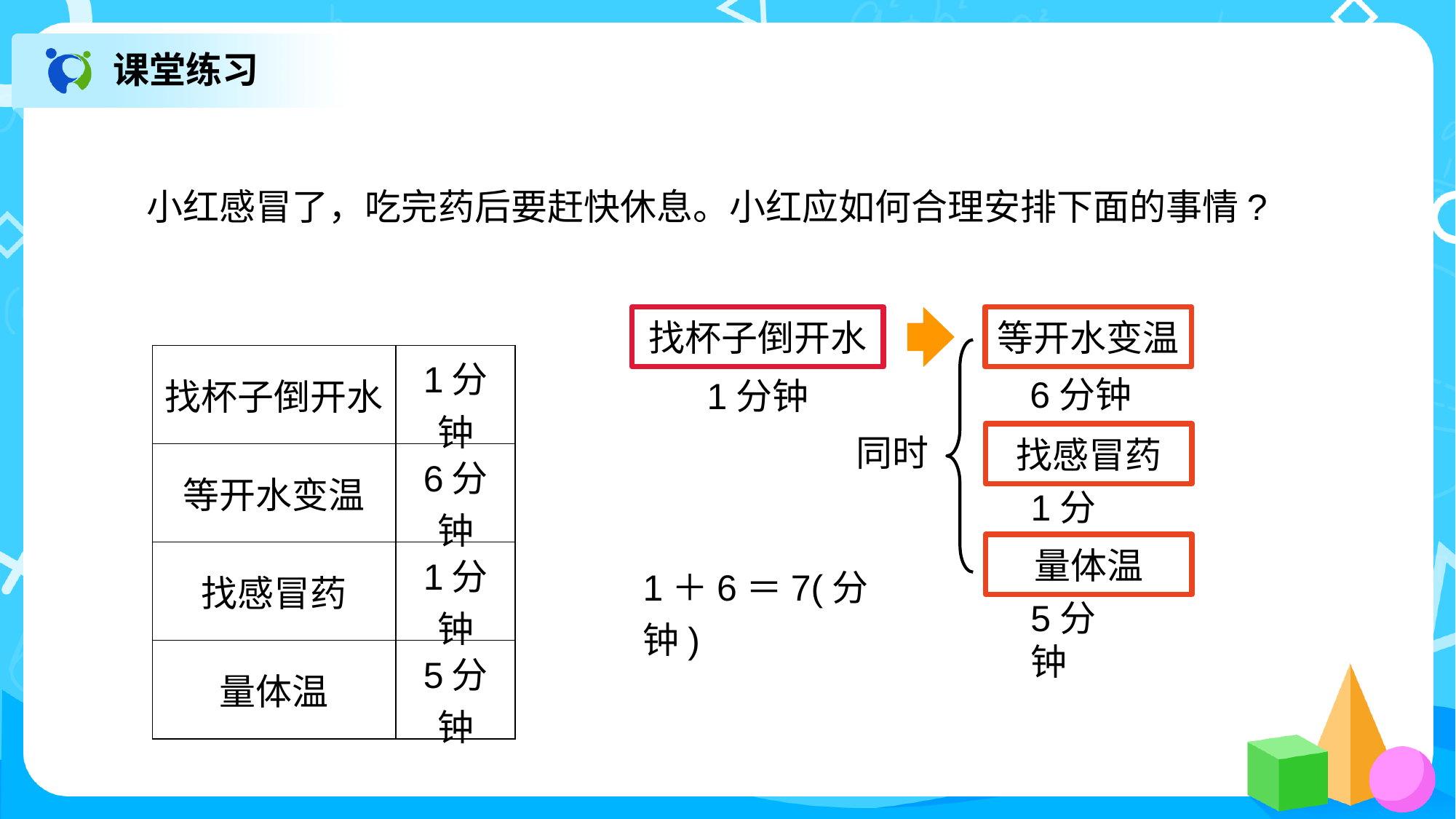

课堂练习
小红感冒了，吃完药后要赶快休息。小红应如何合理安排下面的事情?
等开水变温
6分钟
找杯子倒开水
1分钟

| 找杯子倒开水 | 1分钟 |
| --- | --- |
| 等开水变温 | 6分钟 |
| 找感冒药 | 1分钟 |
| 量体温 | 5分钟 |
找感冒药
1分钟
同时
量体温
5分钟
1＋6＝7(分钟)